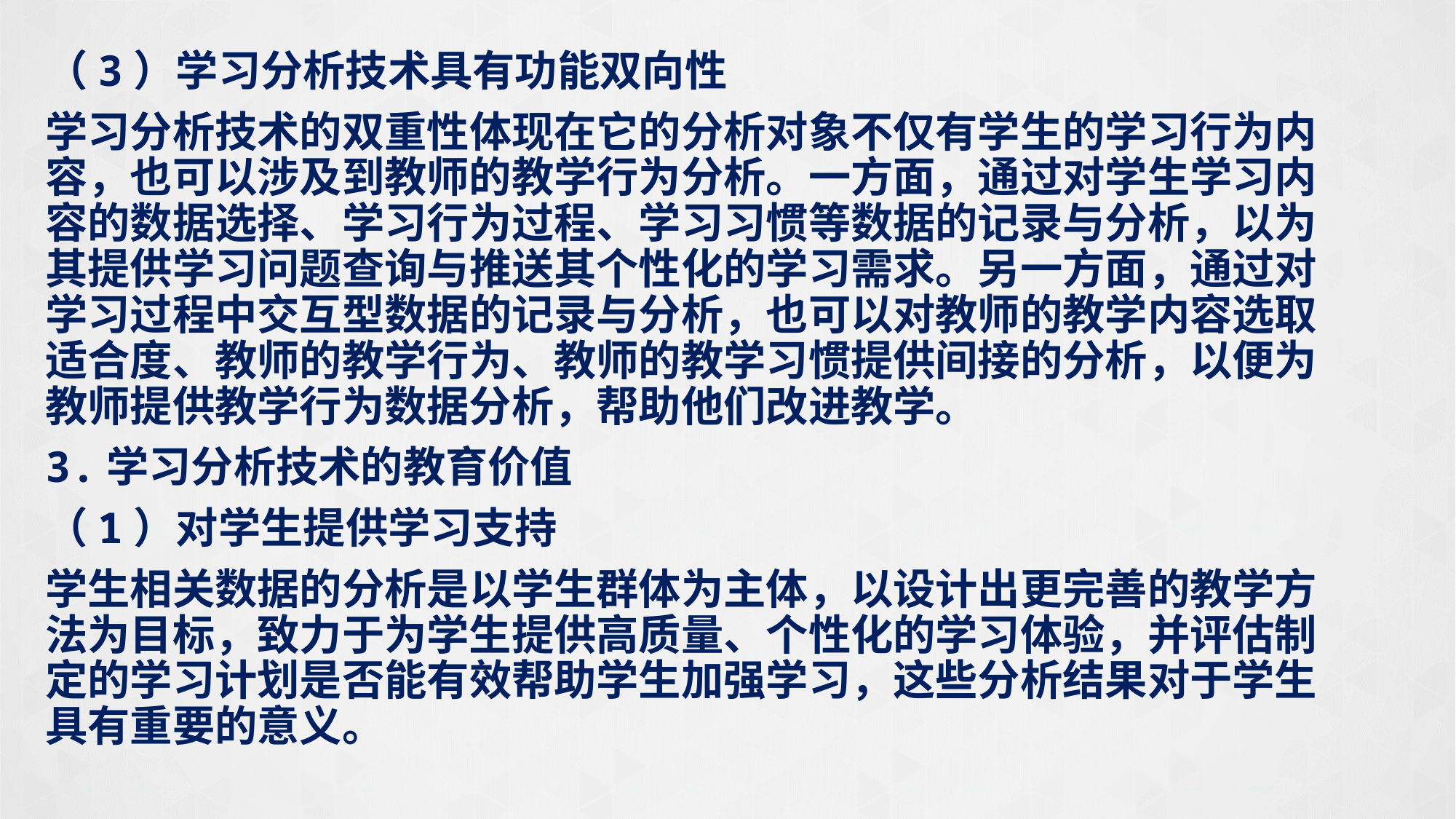

（3）学习分析技术具有功能双向性
学习分析技术的双重性体现在它的分析对象不仅有学生的学习行为内容，也可以涉及到教师的教学行为分析。一方面，通过对学生学习内容的数据选择、学习行为过程、学习习惯等数据的记录与分析，以为其提供学习问题查询与推送其个性化的学习需求。另一方面，通过对学习过程中交互型数据的记录与分析，也可以对教师的教学内容选取适合度、教师的教学行为、教师的教学习惯提供间接的分析，以便为教师提供教学行为数据分析，帮助他们改进教学。
3.学习分析技术的教育价值
（1）对学生提供学习支持
学生相关数据的分析是以学生群体为主体，以设计出更完善的教学方法为目标，致力于为学生提供高质量、个性化的学习体验，并评估制定的学习计划是否能有效帮助学生加强学习，这些分析结果对于学生具有重要的意义。